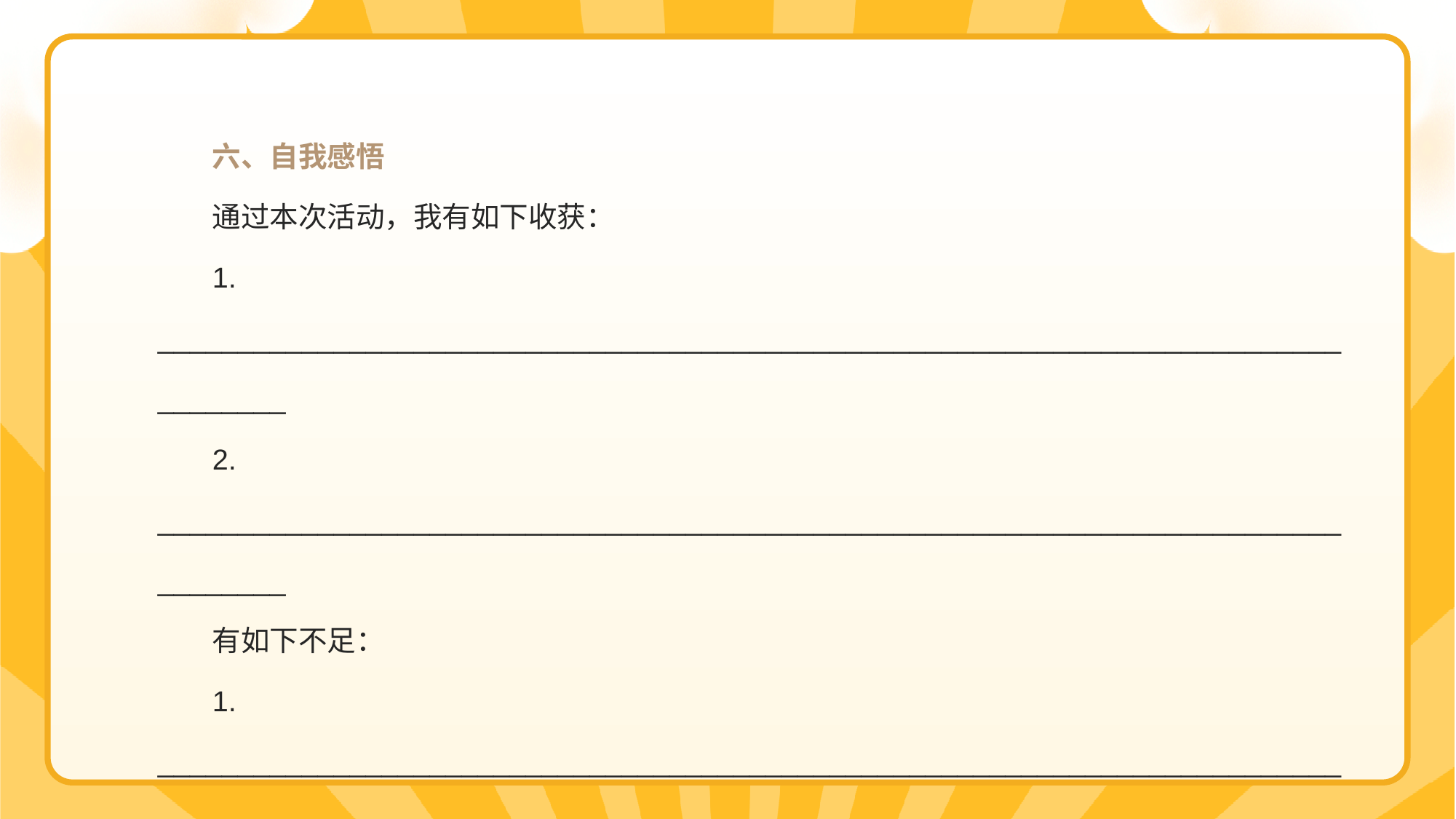

六、自我感悟
通过本次活动，我有如下收获：
1. __________________________________________________________________________________
2. __________________________________________________________________________________
有如下不足：
1. __________________________________________________________________________________
2. __________________________________________________________________________________
今后需要改进和努力的是：
1. __________________________________________________________________________________
2. __________________________________________________________________________________